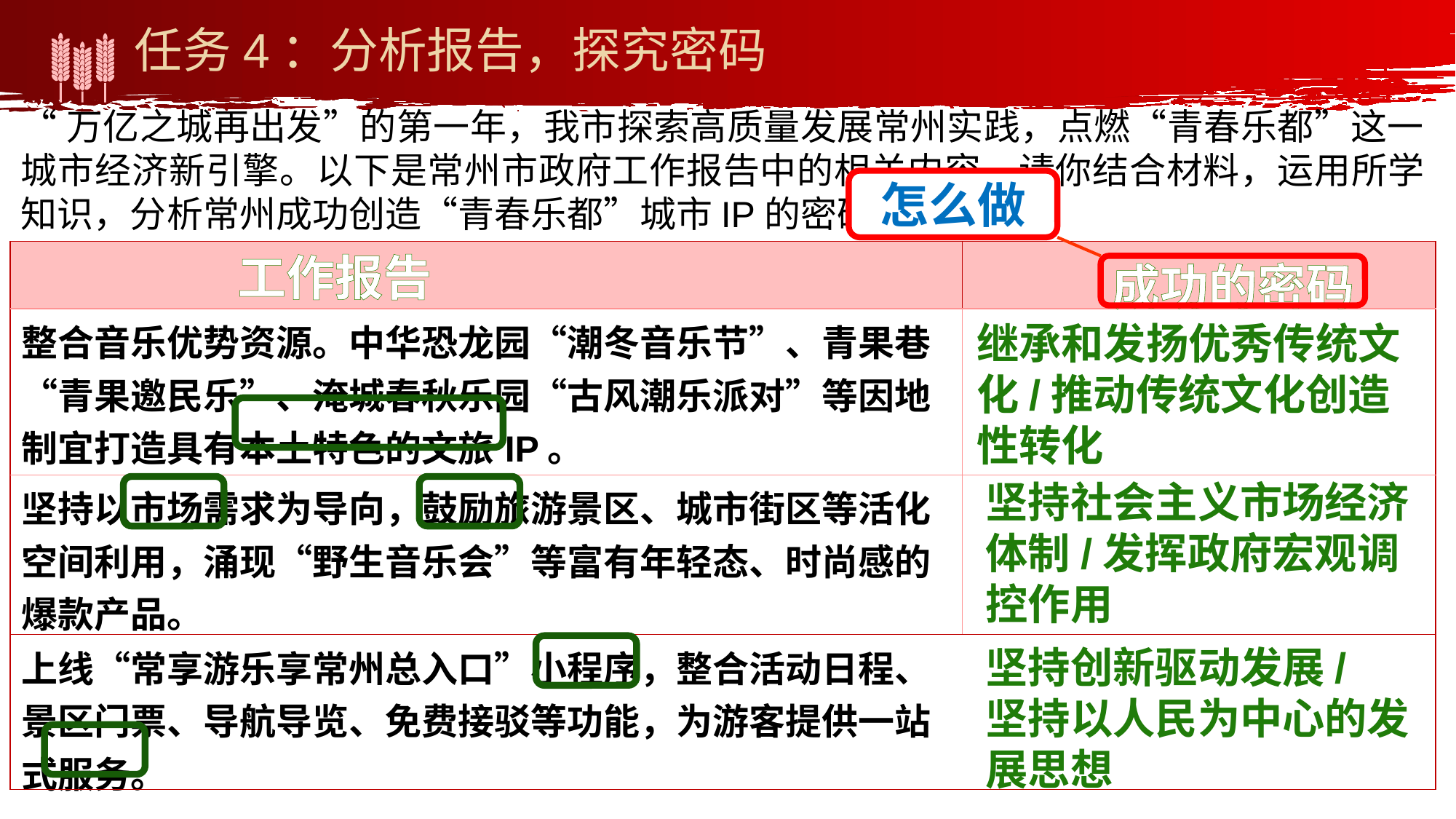

任务4：分析报告，探究密码
“万亿之城再出发”的第一年，我市探索高质量发展常州实践，点燃“青春乐都”这一城市经济新引擎。以下是常州市政府工作报告中的相关内容，请你结合材料，运用所学知识，分析常州成功创造“青春乐都”城市IP的密码。（6分）
怎么做
|  |  |
| --- | --- |
| 整合音乐优势资源。中华恐龙园“潮冬音乐节”、青果巷“青果邀民乐”、淹城春秋乐园“古风潮乐派对”等因地制宜打造具有本土特色的文旅IP。 |  |
| 坚持以市场需求为导向，鼓励旅游景区、城市街区等活化空间利用，涌现“野生音乐会”等富有年轻态、时尚感的爆款产品。 |  |
| 上线“常享游乐享常州总入口”小程序，整合活动日程、景区门票、导航导览、免费接驳等功能，为游客提供一站式服务。 |  |
工作报告
成功的密码

继承和发扬优秀传统文化/推动传统文化创造性转化

坚持社会主义市场经济体制/发挥政府宏观调控作用

坚持创新驱动发展/
坚持以人民为中心的发展思想